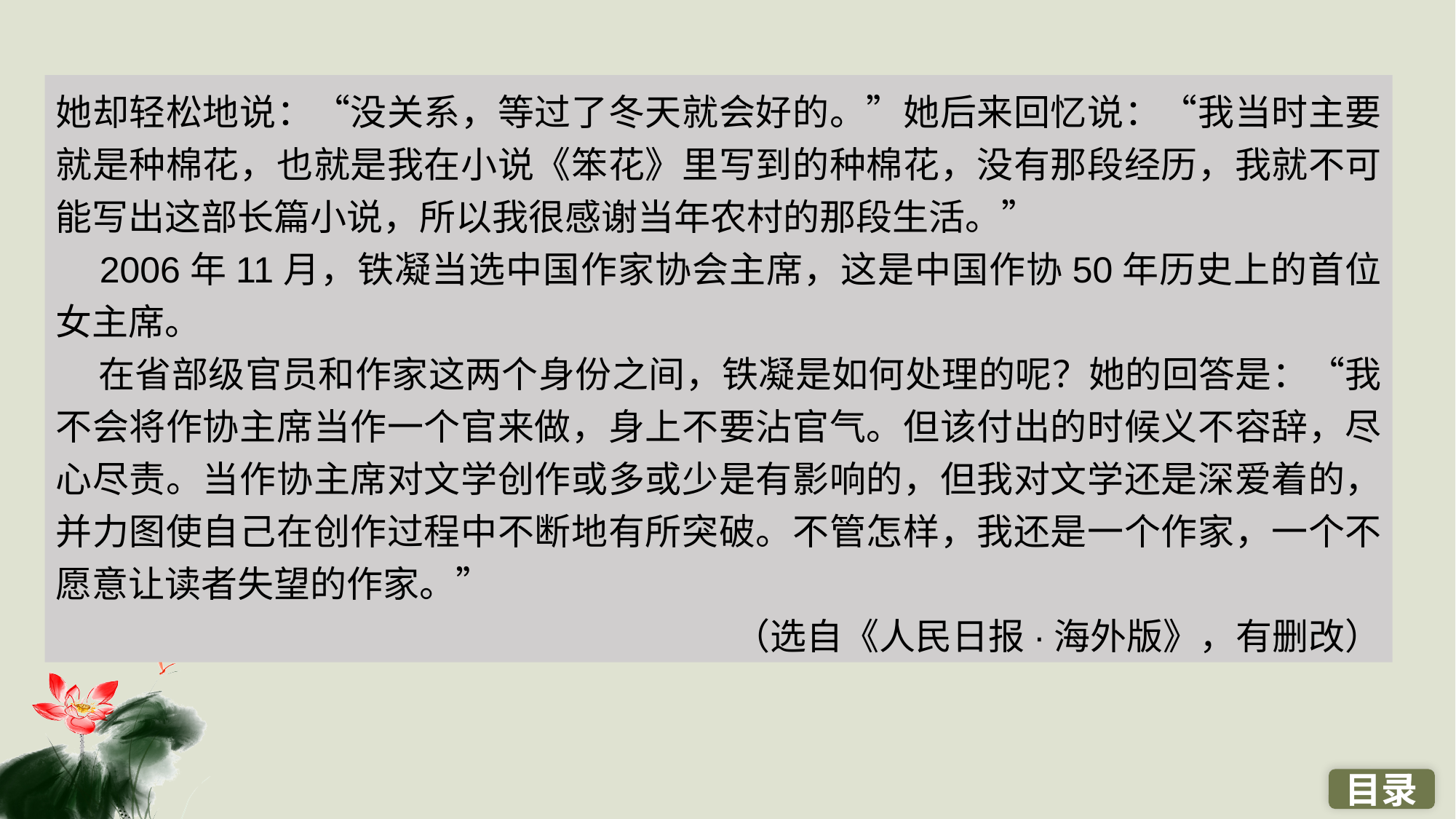

她却轻松地说：“没关系，等过了冬天就会好的。”她后来回忆说：“我当时主要就是种棉花，也就是我在小说《笨花》里写到的种棉花，没有那段经历，我就不可能写出这部长篇小说，所以我很感谢当年农村的那段生活。”
    2006年11月，铁凝当选中国作家协会主席，这是中国作协50年历史上的首位女主席。
    在省部级官员和作家这两个身份之间，铁凝是如何处理的呢？她的回答是：“我不会将作协主席当作一个官来做，身上不要沾官气。但该付出的时候义不容辞，尽心尽责。当作协主席对文学创作或多或少是有影响的，但我对文学还是深爱着的，并力图使自己在创作过程中不断地有所突破。不管怎样，我还是一个作家，一个不愿意让读者失望的作家。”
（选自《人民日报·海外版》，有删改）